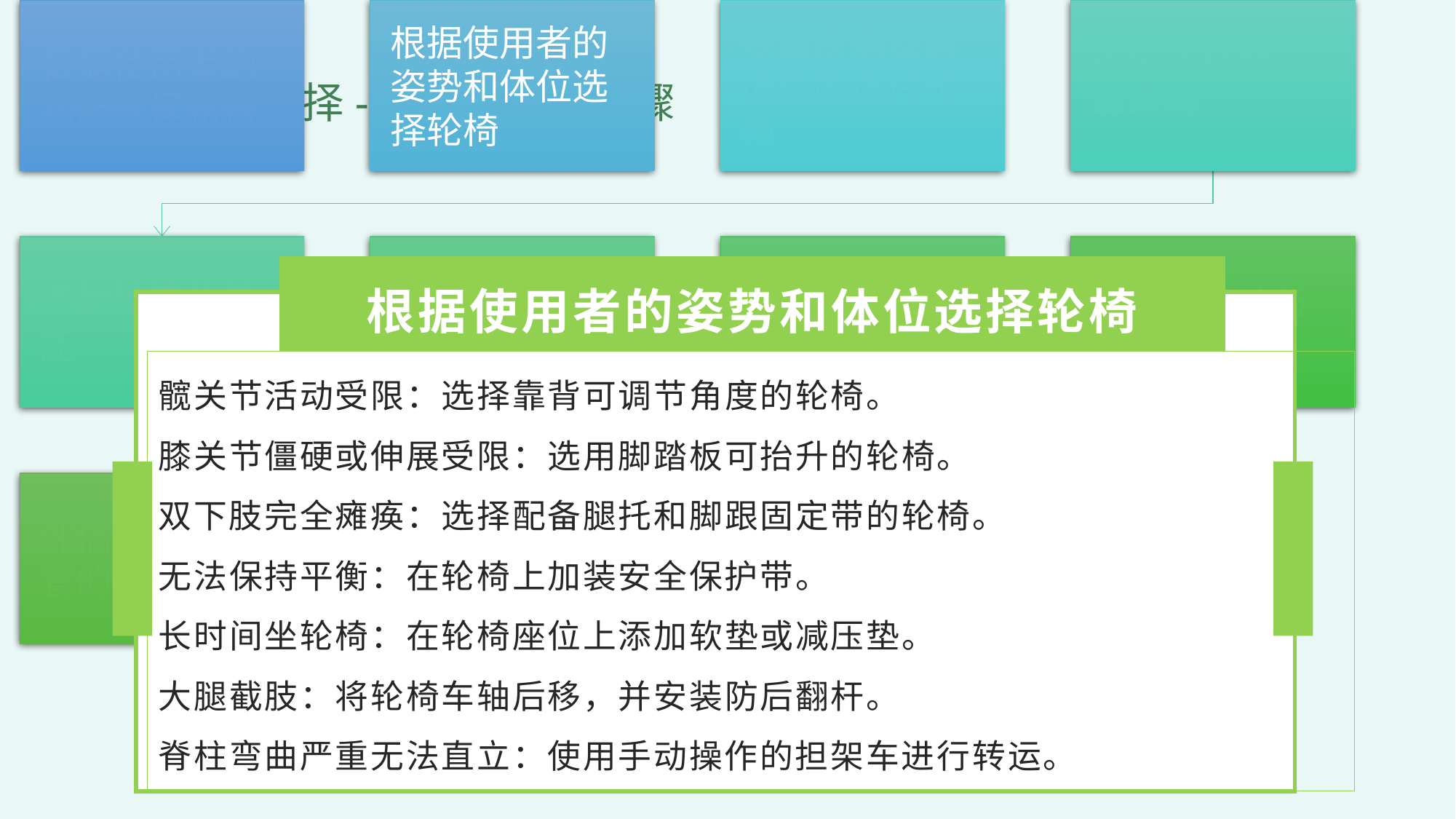

2
轮椅的选择-制定轮椅的步骤

根据使用者的功能选择轮椅

根据使用者的姿势和体位选择轮椅

根据疾病及病情程度选择轮椅

确定轮椅的主要参数

评估轮椅的性能

考量轮椅的舒适度

分析轮椅的环境适应性

权衡经济性与耐用性

评估工作、就餐的需求
检验轮椅的适配性
根据使用者的姿势和体位选择轮椅

髋关节活动受限：选择靠背可调节角度的轮椅。
膝关节僵硬或伸展受限：选用脚踏板可抬升的轮椅。
双下肢完全瘫痪：选择配备腿托和脚跟固定带的轮椅。
无法保持平衡：在轮椅上加装安全保护带。
长时间坐轮椅：在轮椅座位上添加软垫或减压垫。
大腿截肢：将轮椅车轴后移，并安装防后翻杆。
脊柱弯曲严重无法直立：使用手动操作的担架车进行转运。